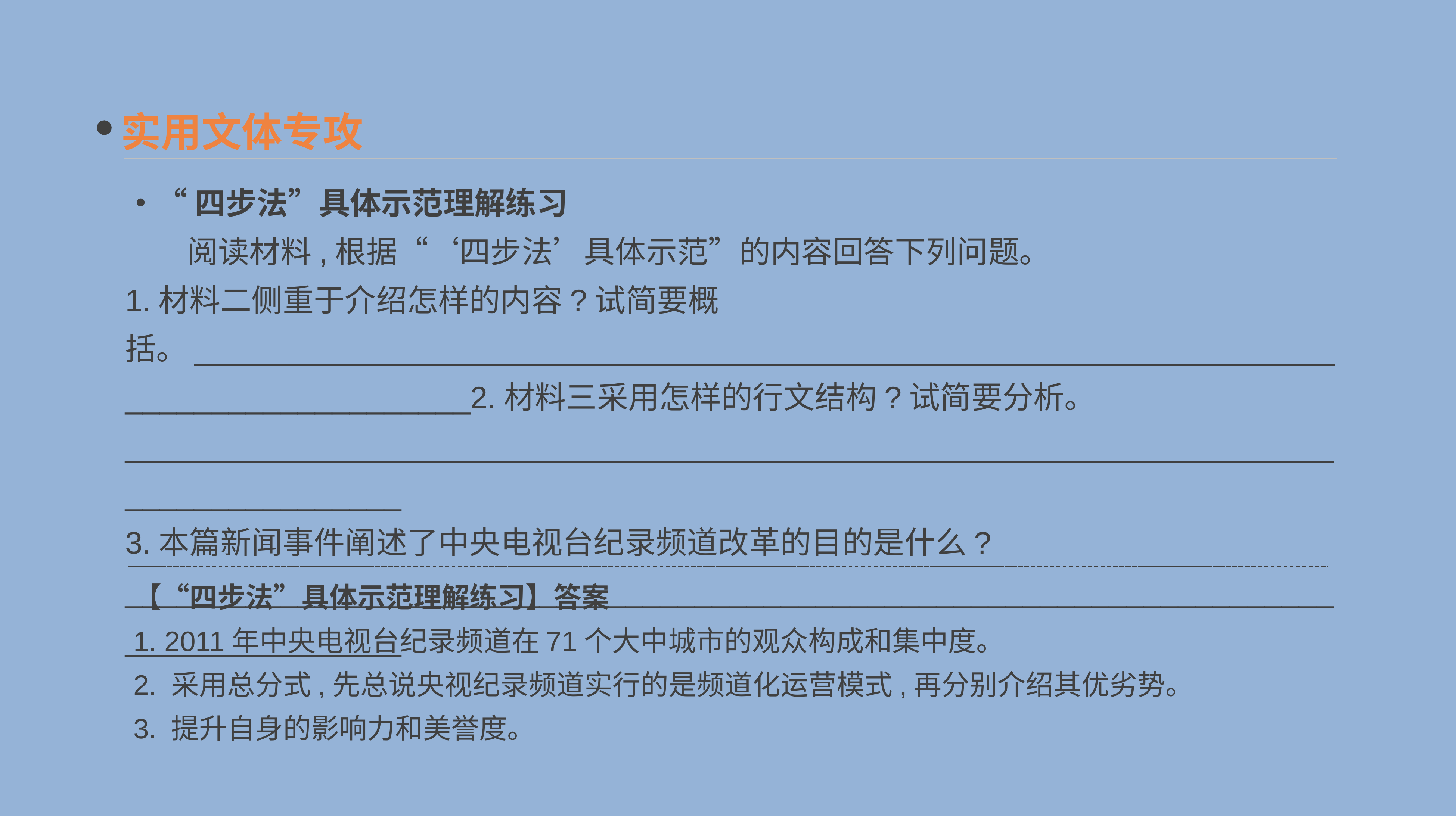

实用文体专攻

•“四步法”具体示范理解练习
　　阅读材料,根据“‘四步法’具体示范”的内容回答下列问题。
1.材料二侧重于介绍怎样的内容?试简要概括。______________________________________________________________________________________2.材料三采用怎样的行文结构?试简要分析。
______________________________________________________________________________________
3.本篇新闻事件阐述了中央电视台纪录频道改革的目的是什么?
______________________________________________________________________________________
【“四步法”具体示范理解练习】答案
1. 2011年中央电视台纪录频道在71个大中城市的观众构成和集中度。
2. 采用总分式,先总说央视纪录频道实行的是频道化运营模式,再分别介绍其优劣势。
3. 提升自身的影响力和美誉度。